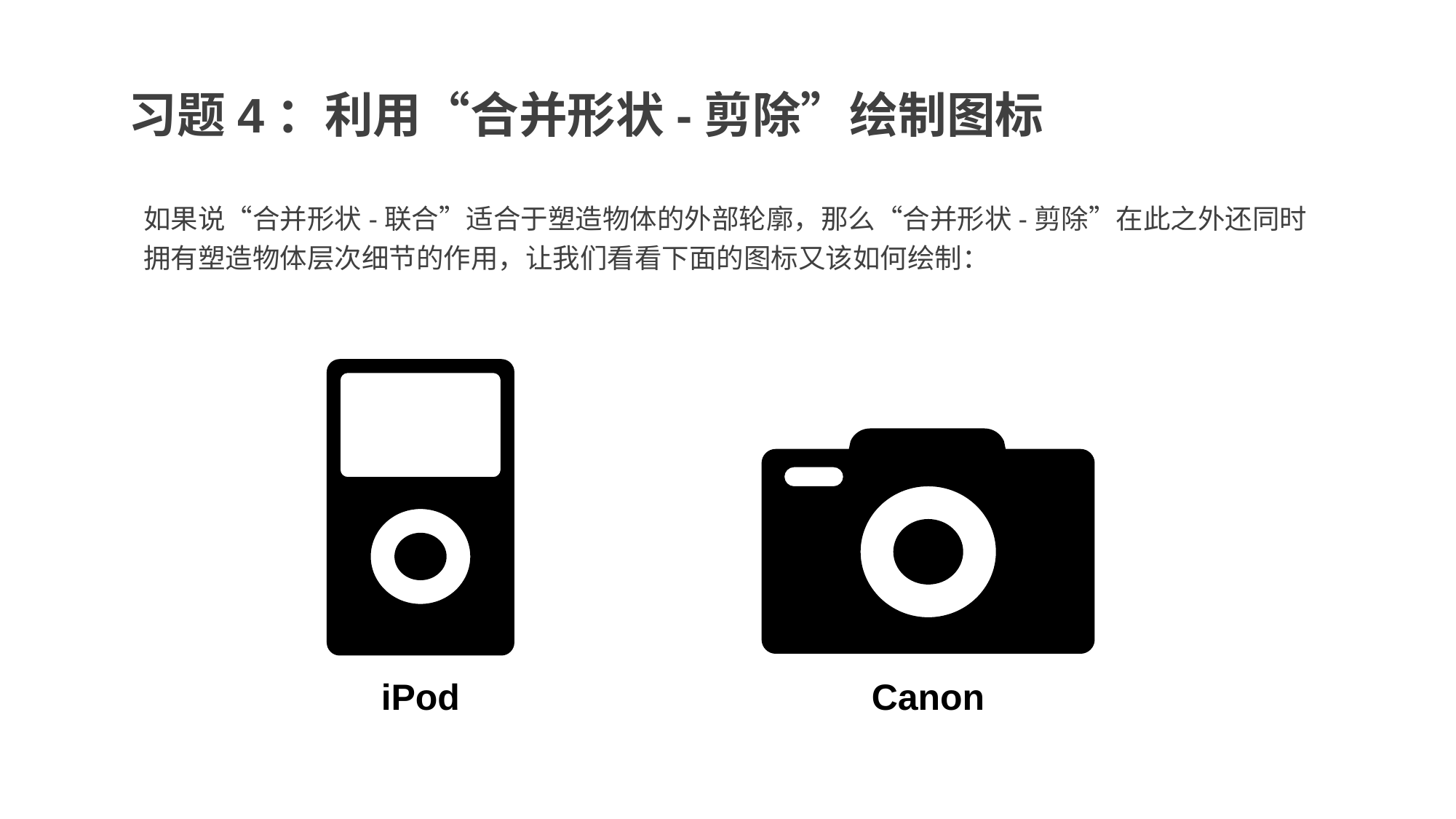

习题4：利用“合并形状-剪除”绘制图标
如果说“合并形状-联合”适合于塑造物体的外部轮廓，那么“合并形状-剪除”在此之外还同时拥有塑造物体层次细节的作用，让我们看看下面的图标又该如何绘制：

iPod
Canon